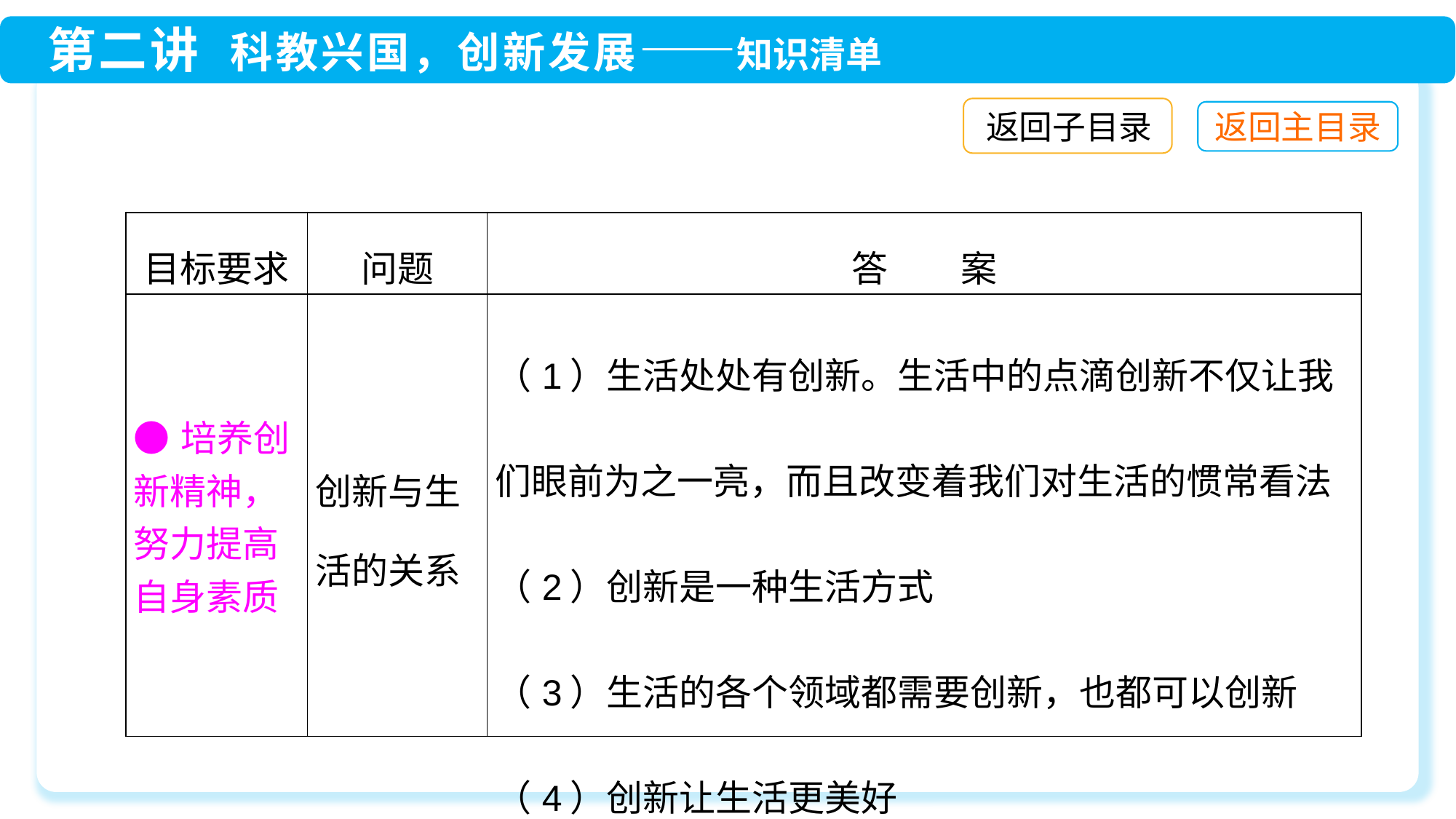

返回子目录
| 目标要求 | 问题 | 答　　案 |
| --- | --- | --- |
| ●培养创新精神，努力提高自身素质 | 创新与生活的关系 | （1）生活处处有创新。生活中的点滴创新不仅让我们眼前为之一亮，而且改变着我们对生活的惯常看法 （2）创新是一种生活方式 （3）生活的各个领域都需要创新，也都可以创新 （4）创新让生活更美好 |